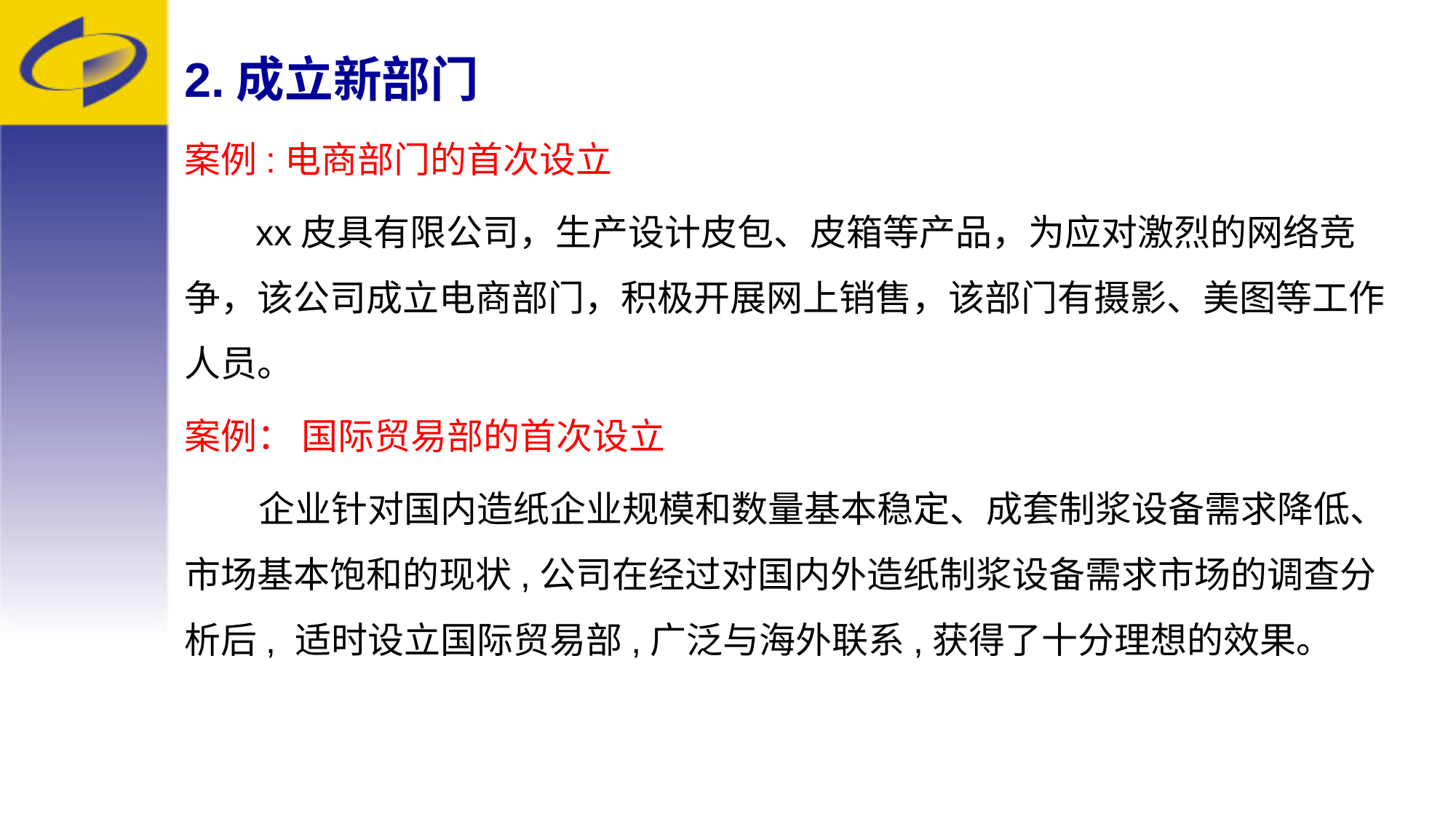

2.成立新部门
案例:电商部门的首次设立
       xx皮具有限公司，生产设计皮包、皮箱等产品，为应对激烈的网络竞争，该公司成立电商部门，积极开展网上销售，该部门有摄影、美图等工作人员。
案例： 国际贸易部的首次设立
        企业针对国内造纸企业规模和数量基本稳定、成套制浆设备需求降低、市场基本饱和的现状,公司在经过对国内外造纸制浆设备需求市场的调查分析后, 适时设立国际贸易部,广泛与海外联系,获得了十分理想的效果。